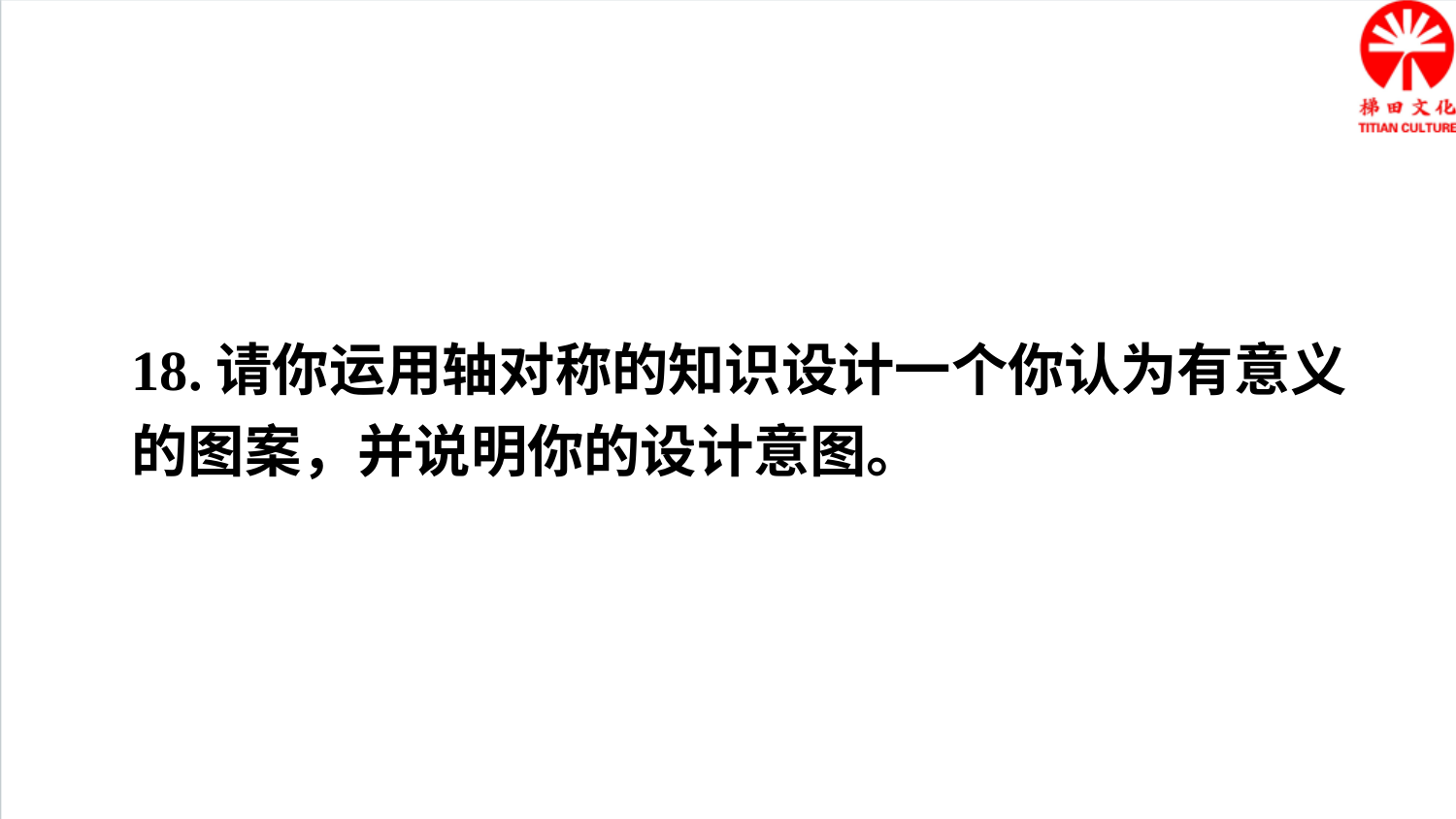

18.请你运用轴对称的知识设计一个你认为有意义的图案，并说明你的设计意图。